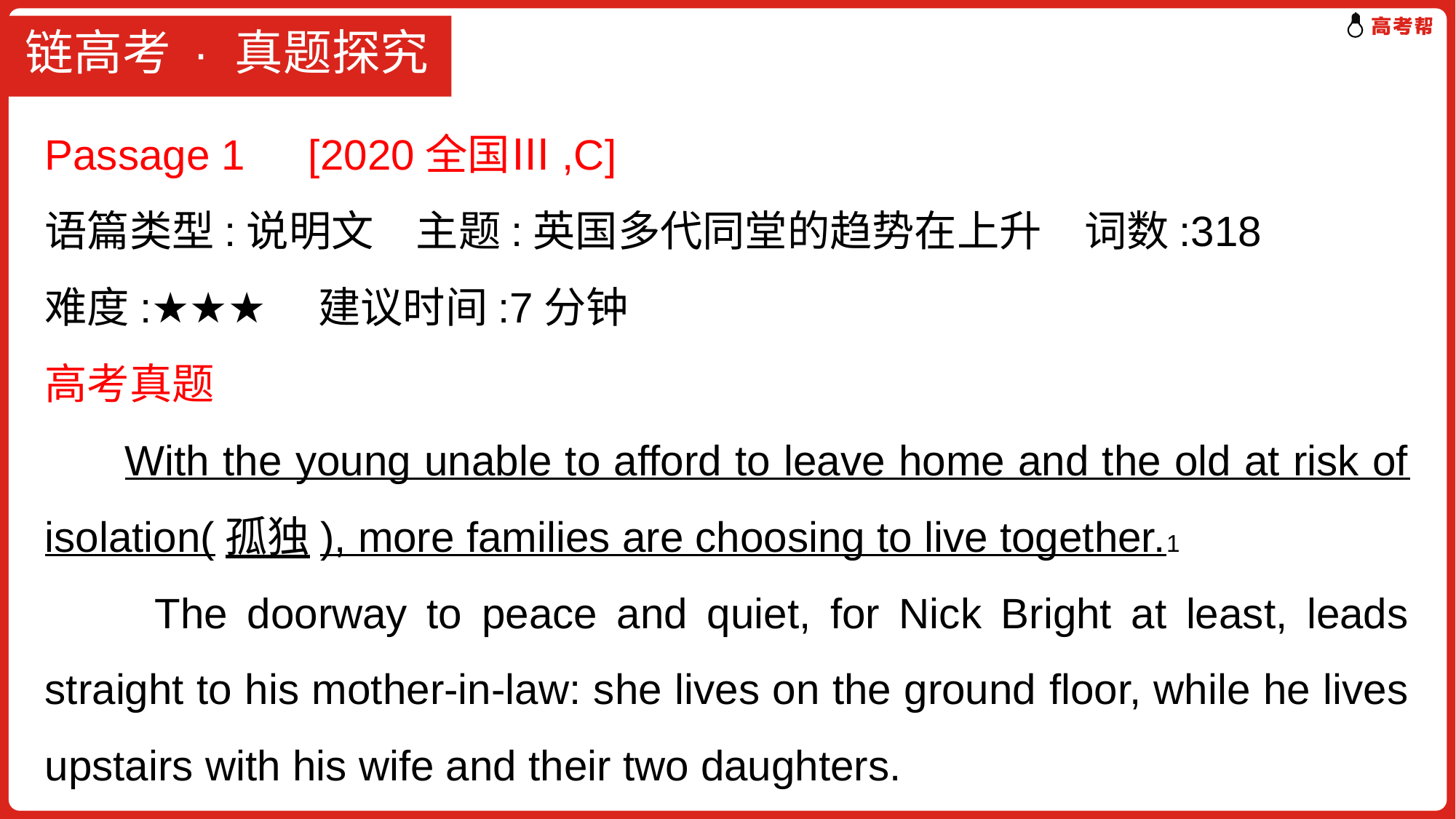

# 链高考 · 真题探究
Passage 1　[2020全国Ⅲ,C]
语篇类型:说明文　主题:英国多代同堂的趋势在上升　词数:318
难度:★★★　建议时间:7分钟
高考真题
      With the young unable to afford to leave home and the old at risk of isolation(孤独), more families are choosing to live together.1
　　The doorway to peace and quiet, for Nick Bright at least, leads straight to his mother-in-law: she lives on the ground floor, while he lives upstairs with his wife and their two daughters.